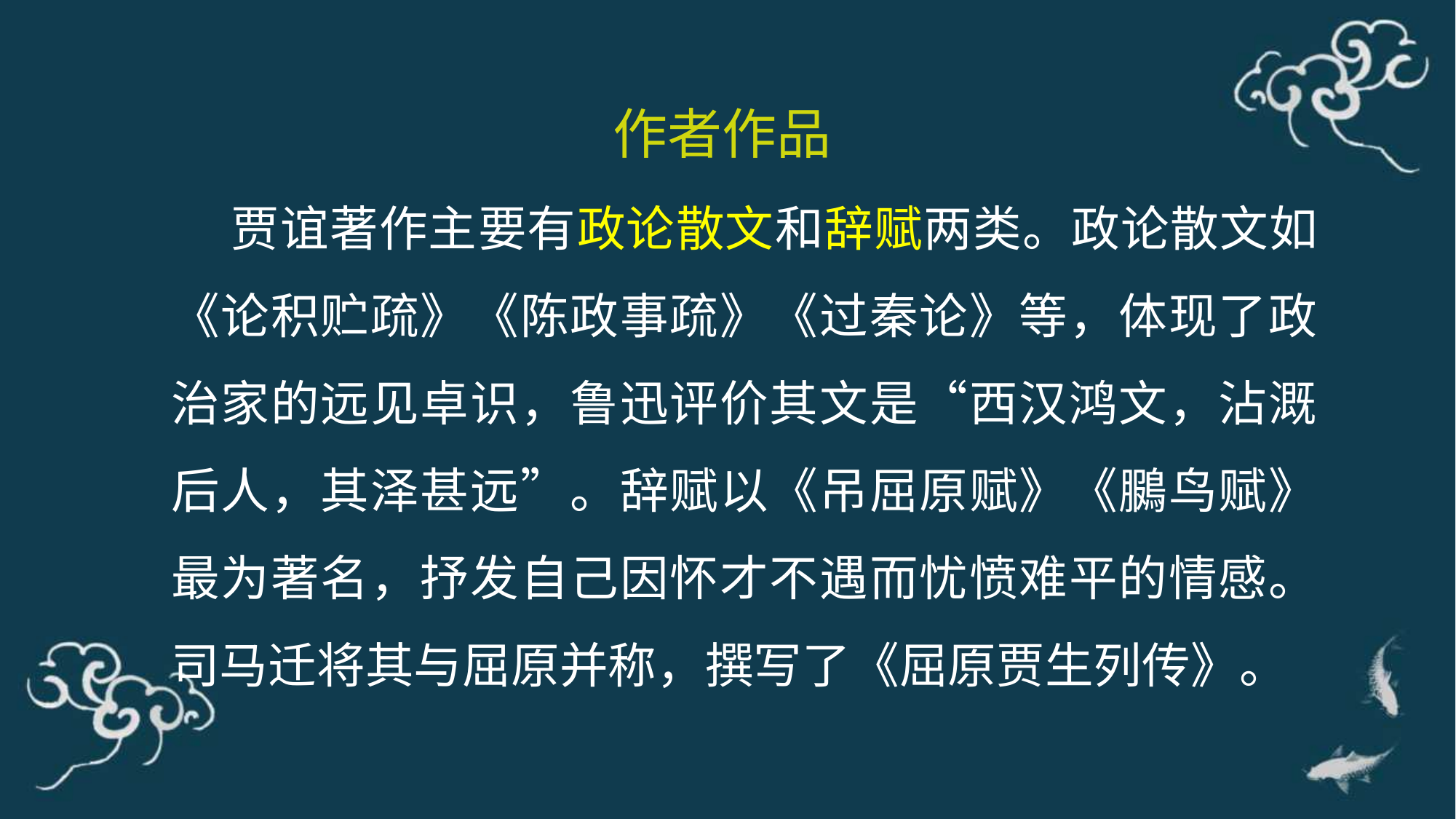

作者作品
    贾谊著作主要有政论散文和辞赋两类。政论散文如《论积贮疏》《陈政事疏》《过秦论》等，体现了政治家的远见卓识，鲁迅评价其文是“西汉鸿文，沾溉后人，其泽甚远”。辞赋以《吊屈原赋》《鵩鸟赋》最为著名，抒发自己因怀才不遇而忧愤难平的情感。司马迁将其与屈原并称，撰写了《屈原贾生列传》。